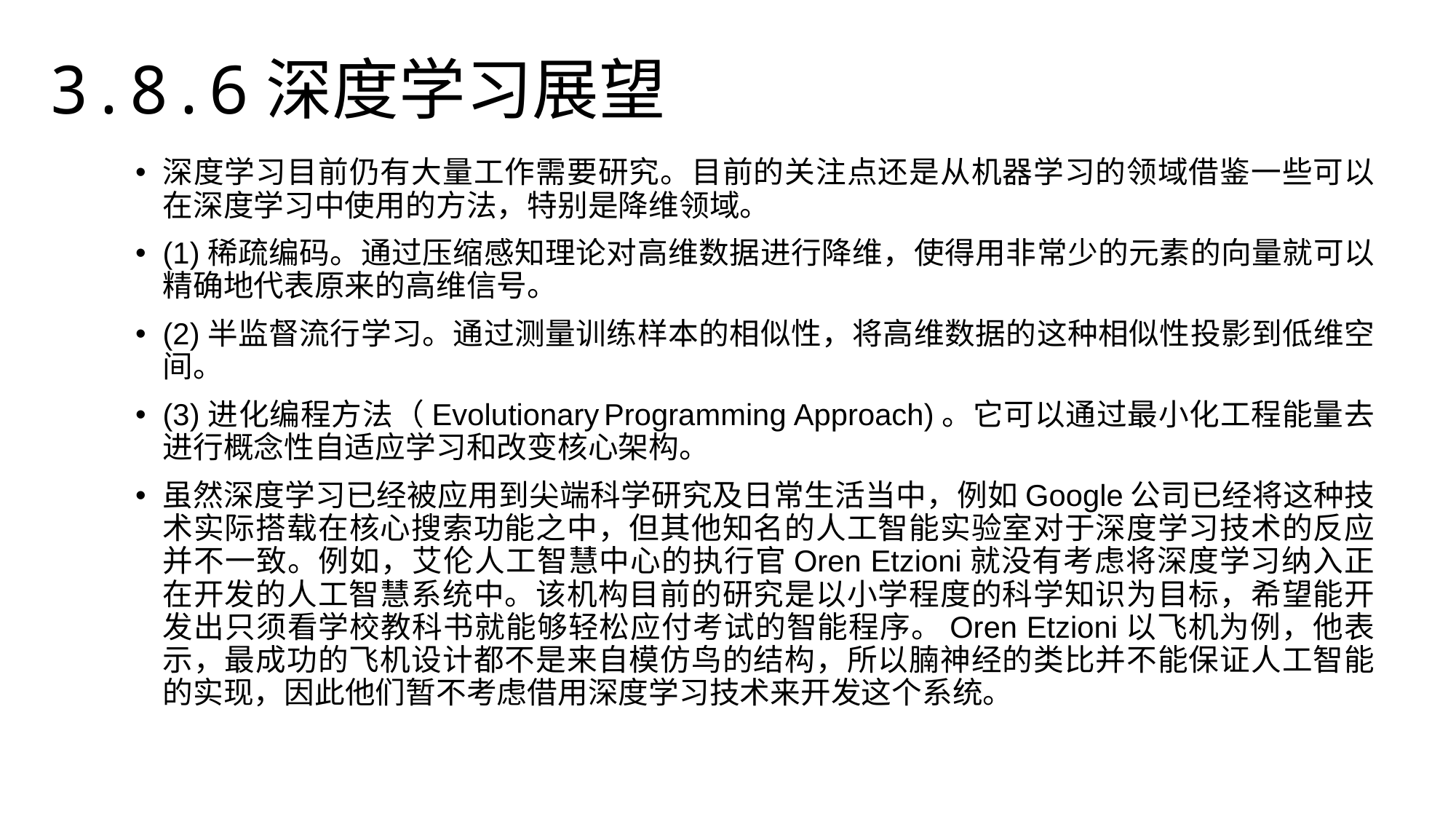

3.8.6深度学习展望
深度学习目前仍有大量工作需要研究。目前的关注点还是从机器学习的领域借鉴一些可以在深度学习中使用的方法，特别是降维领域。
(1)稀疏编码。通过压缩感知理论对高维数据进行降维，使得用非常少的元素的向量就可以精确地代表原来的高维信号。
(2)半监督流行学习。通过测量训练样本的相似性，将高维数据的这种相似性投影到低维空间。
(3)进化编程方法（Evolutionary	Programming Approach)。它可以通过最小化工程能量去进行概念性自适应学习和改变核心架构。
虽然深度学习已经被应用到尖端科学研究及日常生活当中，例如Google公司已经将这种技术实际搭载在核心搜索功能之中，但其他知名的人工智能实验室对于深度学习技术的反应并不一致。例如，艾伦人工智慧中心的执行官Oren Etzioni就没有考虑将深度学习纳入正在开发的人工智慧系统中。该机构目前的研究是以小学程度的科学知识为目标，希望能开发出只须看学校教科书就能够轻松应付考试的智能程序。Oren Etzioni以飞机为例，他表示，最成功的飞机设计都不是来自模仿鸟的结构，所以腩神经的类比并不能保证人工智能的实现，因此他们暂不考虑借用深度学习技术来开发这个系统。